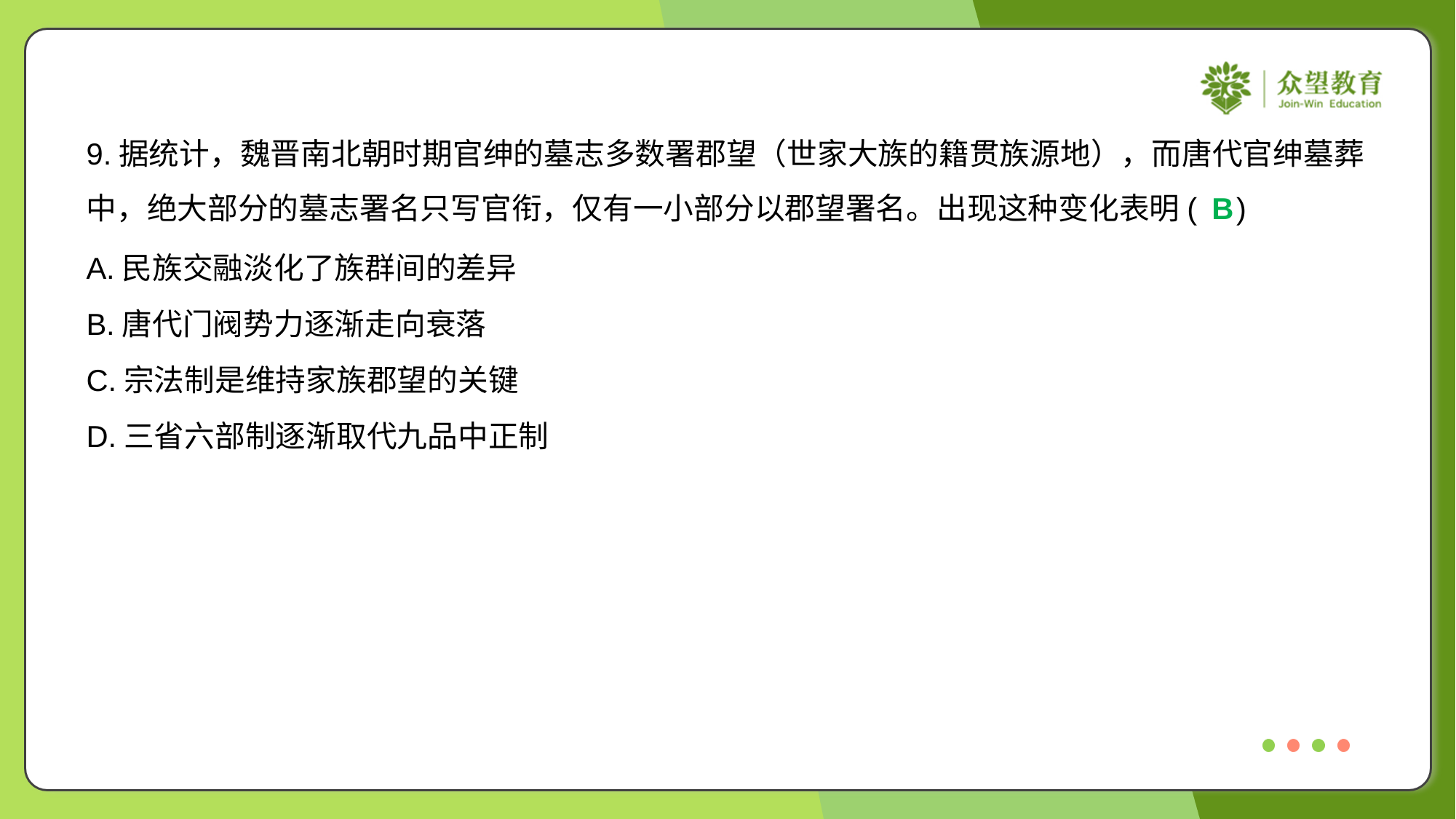

9.据统计，魏晋南北朝时期官绅的墓志多数署郡望（世家大族的籍贯族源地），而唐代官绅墓葬
中，绝大部分的墓志署名只写官衔，仅有一小部分以郡望署名。出现这种变化表明(     )
B
A.民族交融淡化了族群间的差异
B.唐代门阀势力逐渐走向衰落
C.宗法制是维持家族郡望的关键
D.三省六部制逐渐取代九品中正制